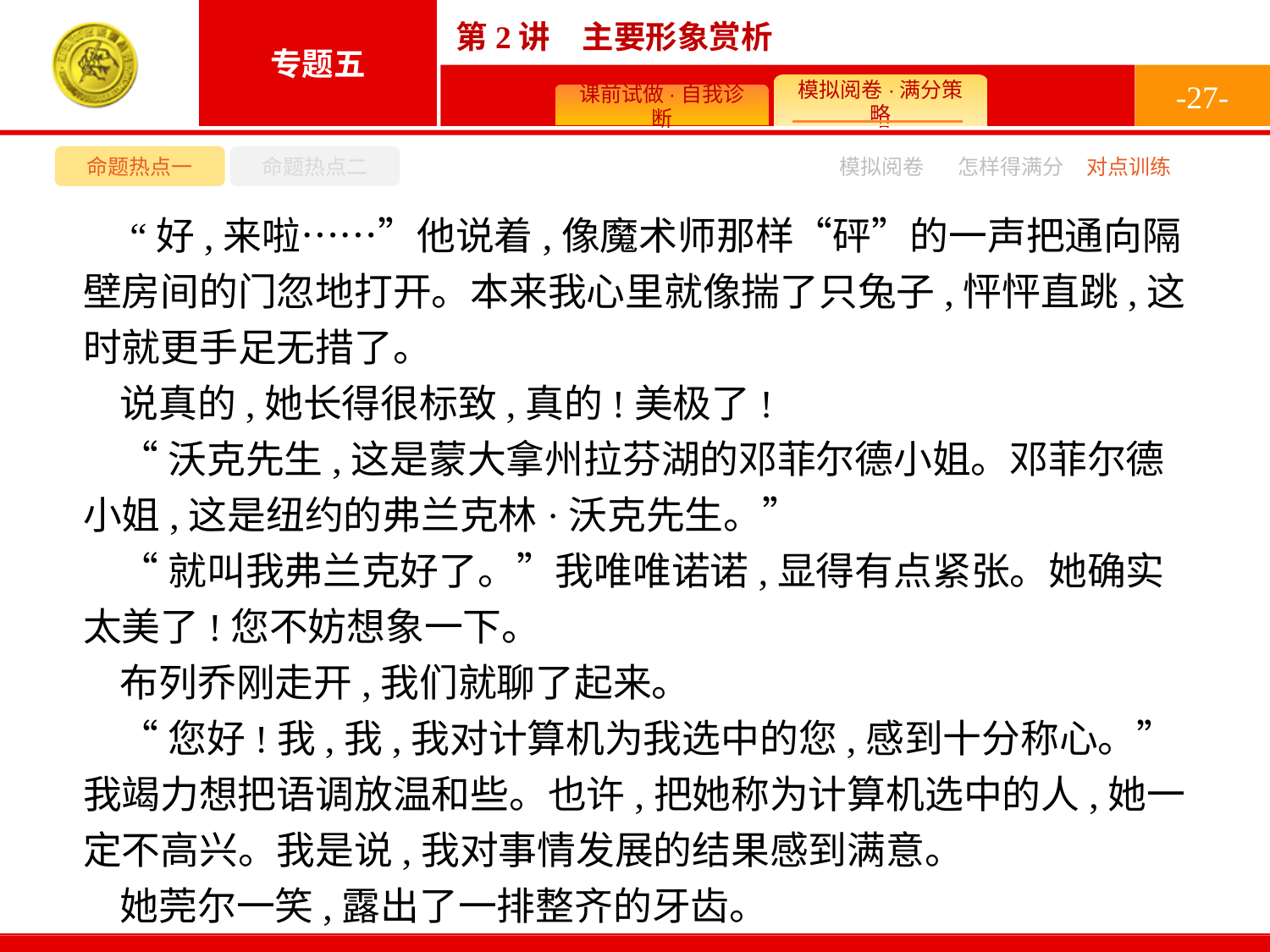

-27-
命题热点一
命题热点二
模拟阅卷
怎样得满分
对点训练
 “好,来啦……”他说着,像魔术师那样“砰”的一声把通向隔壁房间的门忽地打开。本来我心里就像揣了只兔子,怦怦直跳,这时就更手足无措了。
说真的,她长得很标致,真的!美极了!
“沃克先生,这是蒙大拿州拉芬湖的邓菲尔德小姐。邓菲尔德小姐,这是纽约的弗兰克林·沃克先生。”
“就叫我弗兰克好了。”我唯唯诺诺,显得有点紧张。她确实太美了!您不妨想象一下。
布列乔刚走开,我们就聊了起来。
“您好!我,我,我对计算机为我选中的您,感到十分称心。”我竭力想把语调放温和些。也许,把她称为计算机选中的人,她一定不高兴。我是说,我对事情发展的结果感到满意。
她莞尔一笑,露出了一排整齐的牙齿。